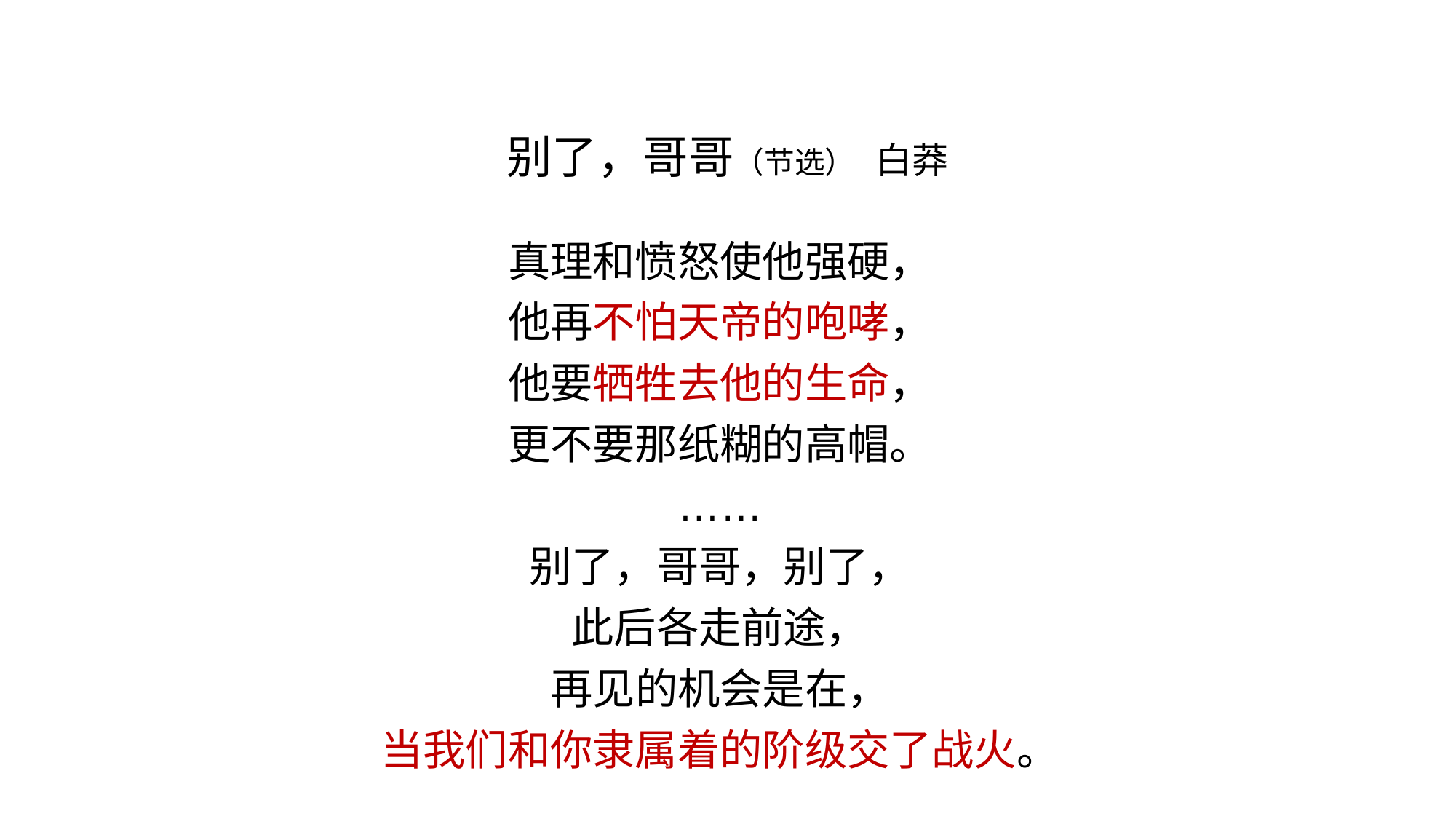

别了，哥哥（节选）  白莽
真理和愤怒使他强硬，
他再不怕天帝的咆哮，
他要牺牲去他的生命，
更不要那纸糊的高帽。
……
别了，哥哥，别了，
此后各走前途，
再见的机会是在，
当我们和你隶属着的阶级交了战火。